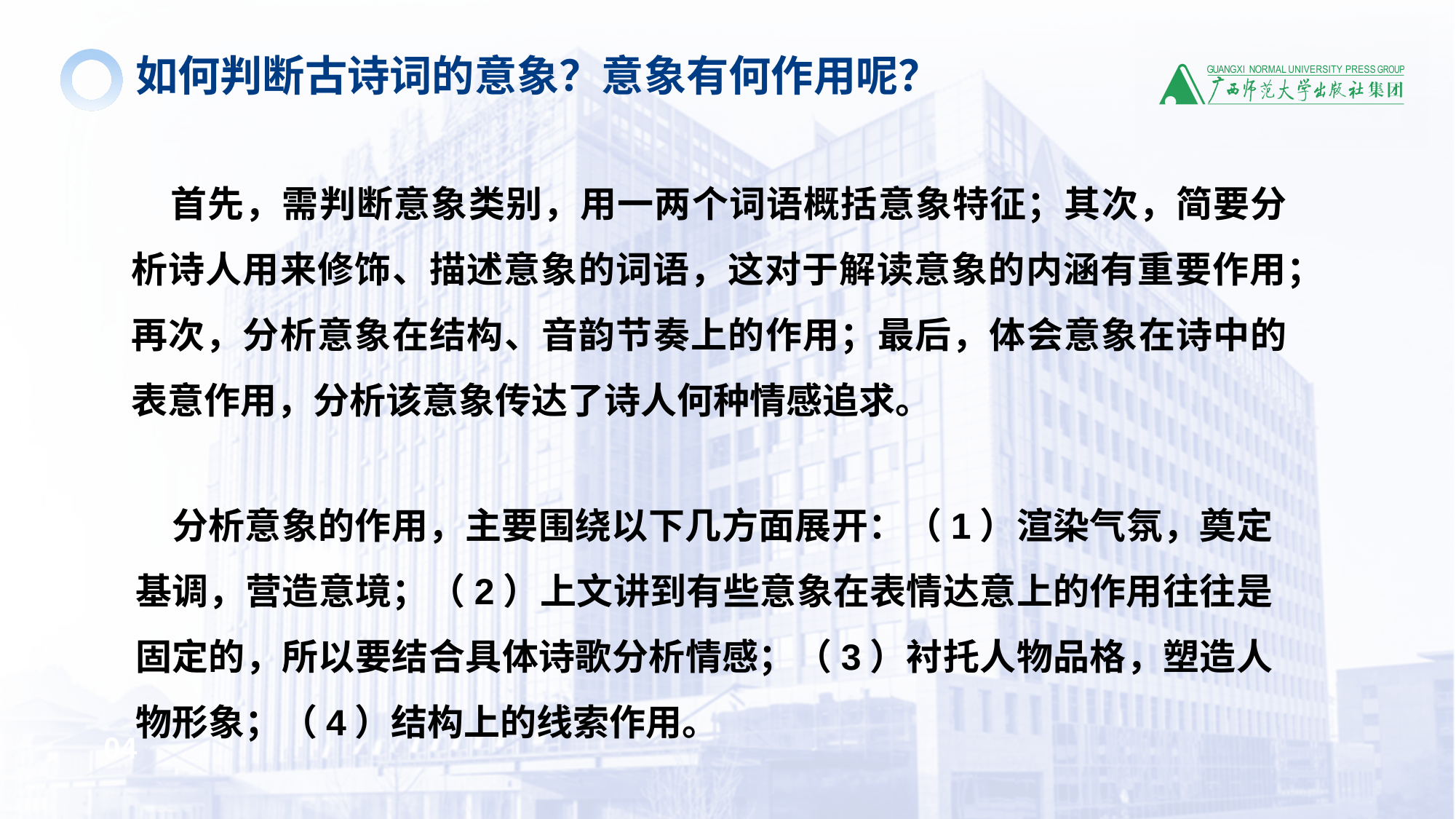

如何判断古诗词的意象？意象有何作用呢？

    首先，需判断意象类别，用一两个词语概括意象特征；其次，简要分析诗人用来修饰、描述意象的词语，这对于解读意象的内涵有重要作用；再次，分析意象在结构、音韵节奏上的作用；最后，体会意象在诗中的表意作用，分析该意象传达了诗人何种情感追求。
    分析意象的作用，主要围绕以下几方面展开：（1）渲染气氛，奠定基调，营造意境；（2）上文讲到有些意象在表情达意上的作用往往是固定的，所以要结合具体诗歌分析情感；（3）衬托人物品格，塑造人物形象；（4）结构上的线索作用。
04